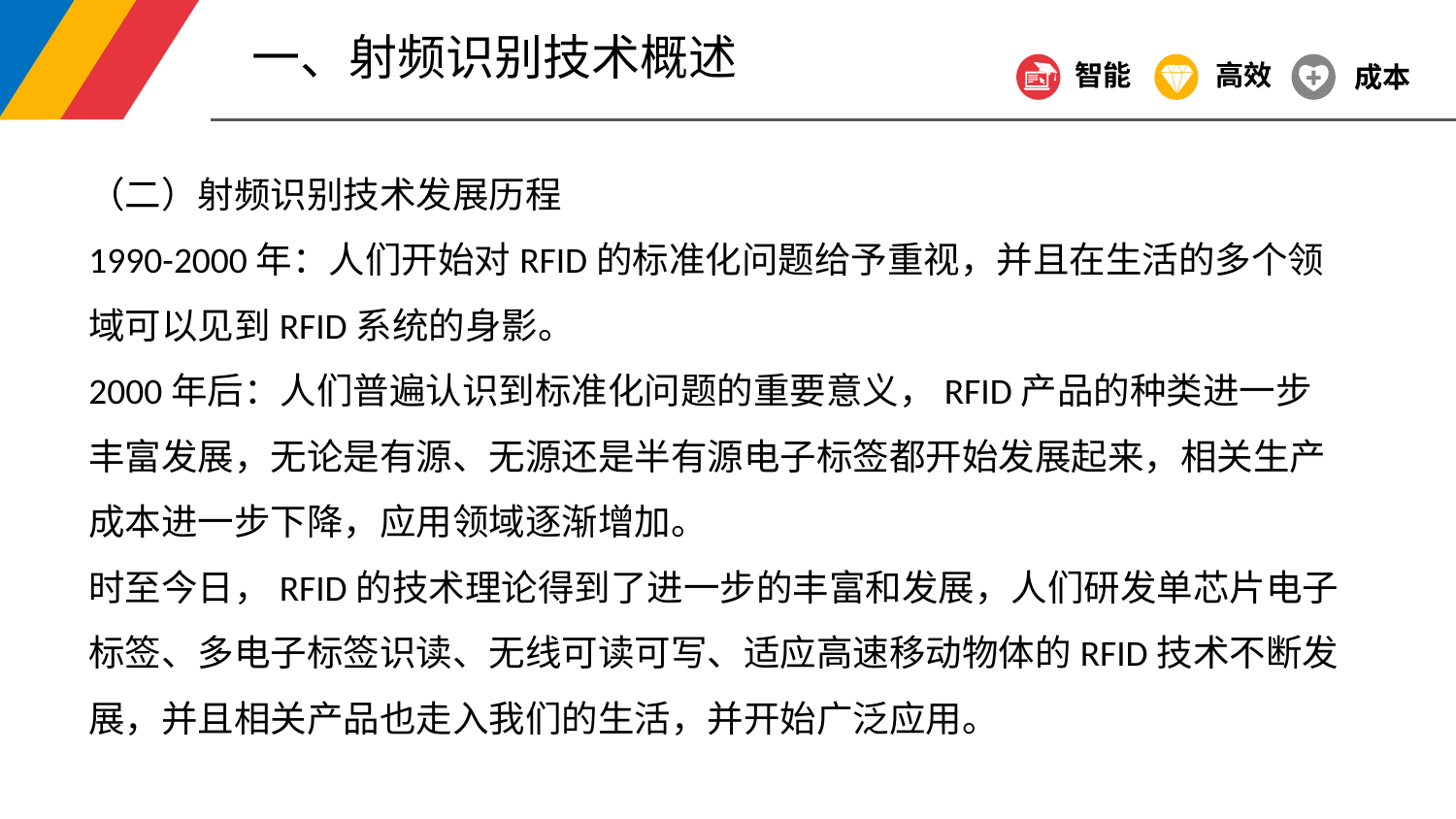

一、射频识别技术概述
智能
高效
成本
（二）射频识别技术发展历程
1990-2000年：人们开始对RFID的标准化问题给予重视，并且在生活的多个领域可以见到RFID系统的身影。
2000年后：人们普遍认识到标准化问题的重要意义，RFID产品的种类进一步丰富发展，无论是有源、无源还是半有源电子标签都开始发展起来，相关生产成本进一步下降，应用领域逐渐增加。
时至今日，RFID的技术理论得到了进一步的丰富和发展，人们研发单芯片电子标签、多电子标签识读、无线可读可写、适应高速移动物体的RFID技术不断发展，并且相关产品也走入我们的生活，并开始广泛应用。